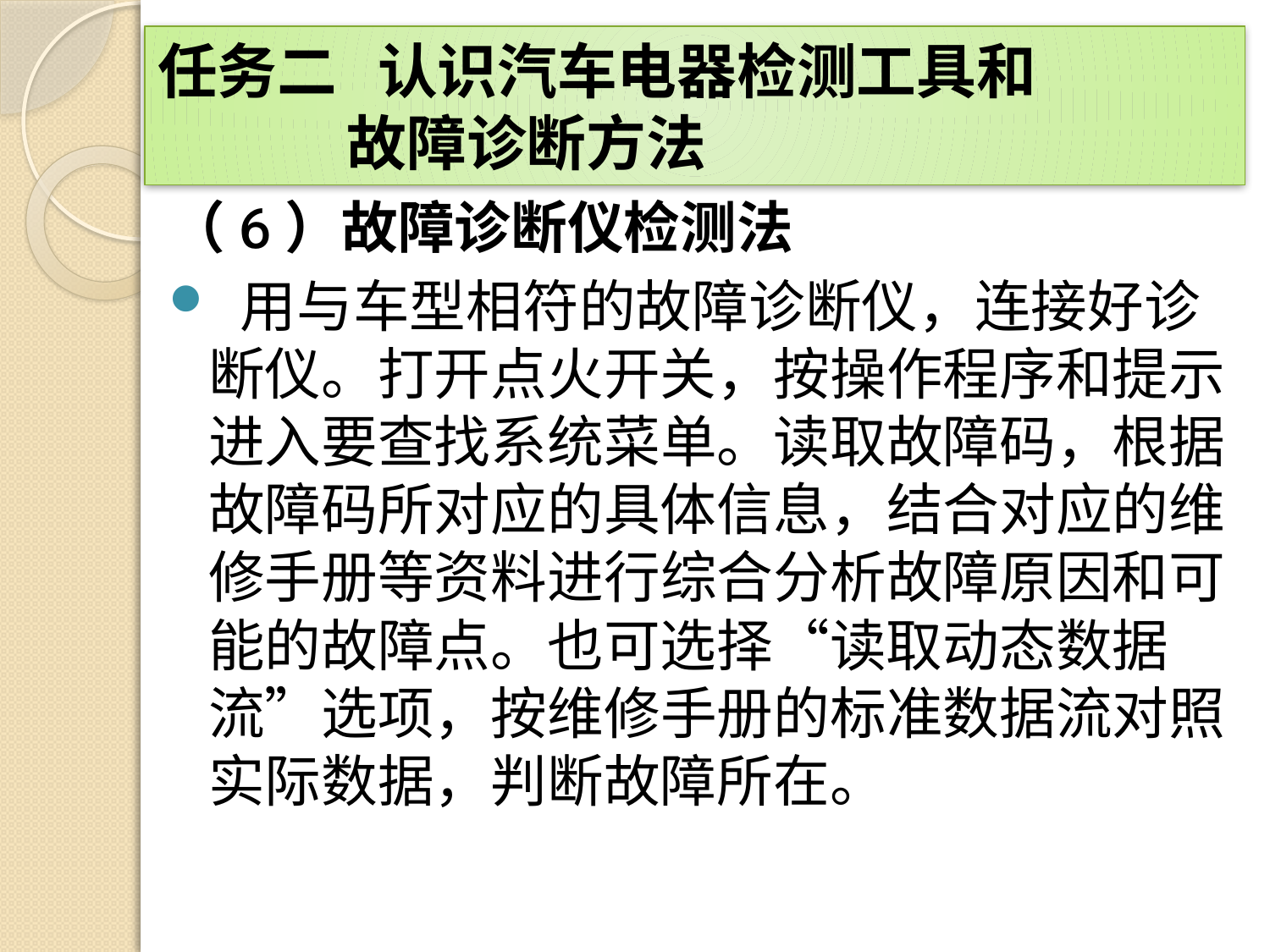

# 任务二   认识汽车电器检测工具和 故障诊断方法
（6）故障诊断仪检测法
 用与车型相符的故障诊断仪，连接好诊断仪。打开点火开关，按操作程序和提示进入要查找系统菜单。读取故障码，根据故障码所对应的具体信息，结合对应的维修手册等资料进行综合分析故障原因和可能的故障点。也可选择“读取动态数据流”选项，按维修手册的标准数据流对照实际数据，判断故障所在。